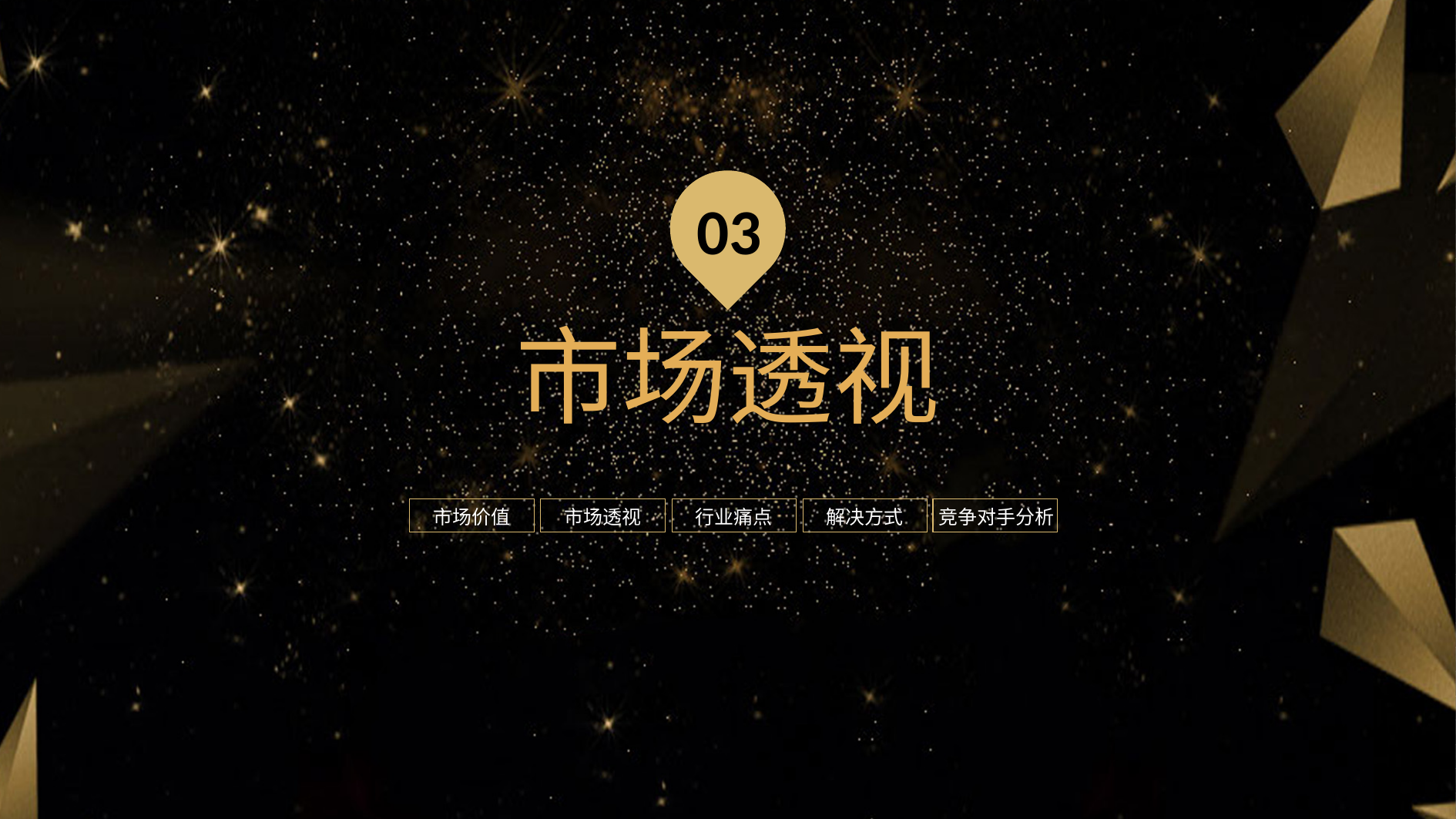

03
市场透视

市场价值

市场透视

行业痛点

解决方式
竞争对手分析